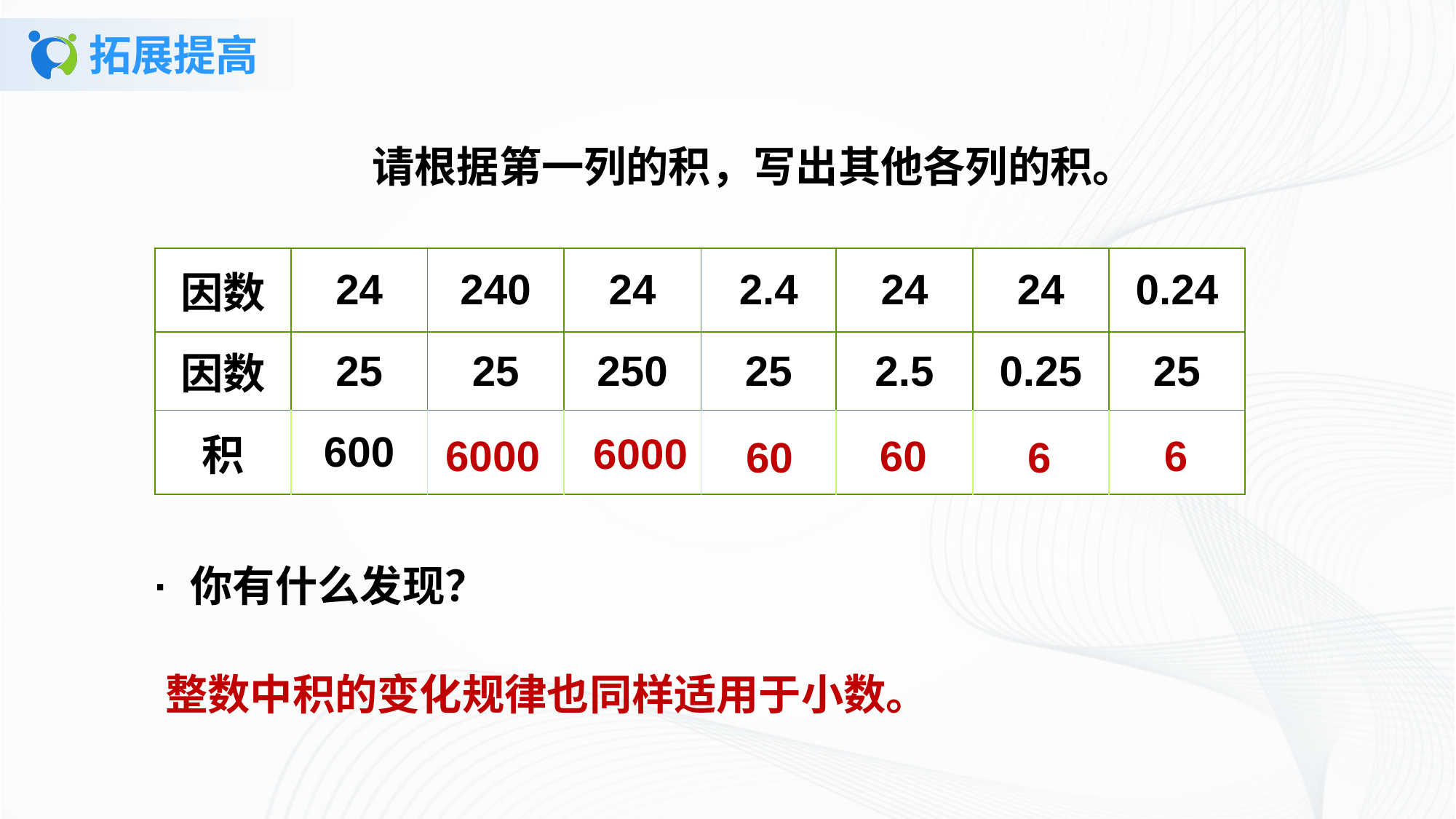

# 拓展提高
请根据第一列的积，写出其他各列的积。
| 因数 | 24 | 240 | 24 | 2.4 | 24 | 24 | 0.24 |
| --- | --- | --- | --- | --- | --- | --- | --- |
| 因数 | 25 | 25 | 250 | 25 | 2.5 | 0.25 | 25 |
| 积 | 600 |  |  |  |  |  |  |
6000
60
6
6000
60
6
· 你有什么发现？
整数中积的变化规律也同样适用于小数。